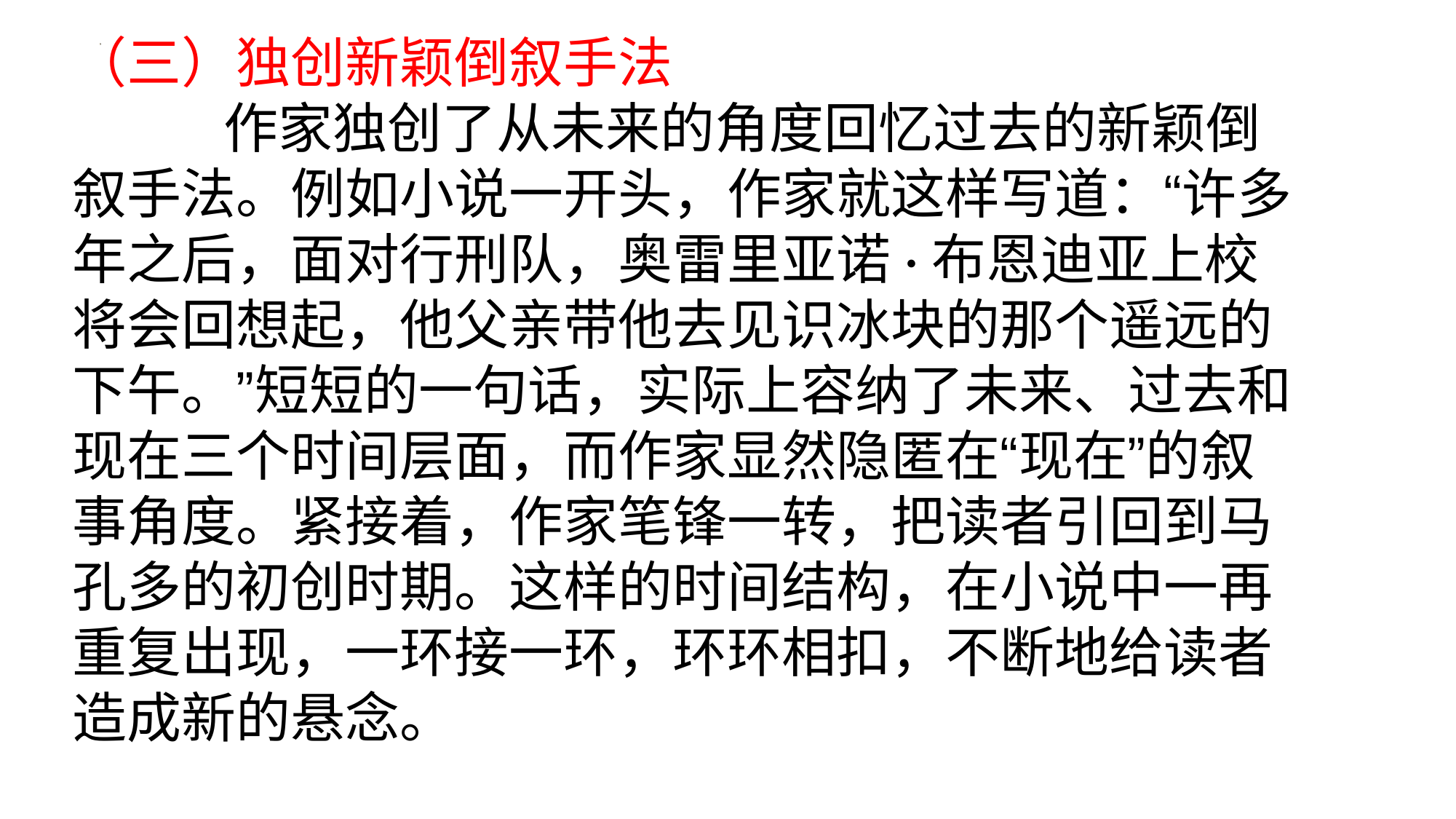

（三）独创新颖倒叙手法
          作家独创了从未来的角度回忆过去的新颖倒叙手法。例如小说一开头，作家就这样写道：“许多年之后，面对行刑队，奥雷里亚诺·布恩迪亚上校将会回想起，他父亲带他去见识冰块的那个遥远的下午。”短短的一句话，实际上容纳了未来、过去和现在三个时间层面，而作家显然隐匿在“现在”的叙事角度。紧接着，作家笔锋一转，把读者引回到马孔多的初创时期。这样的时间结构，在小说中一再重复出现，一环接一环，环环相扣，不断地给读者造成新的悬念。